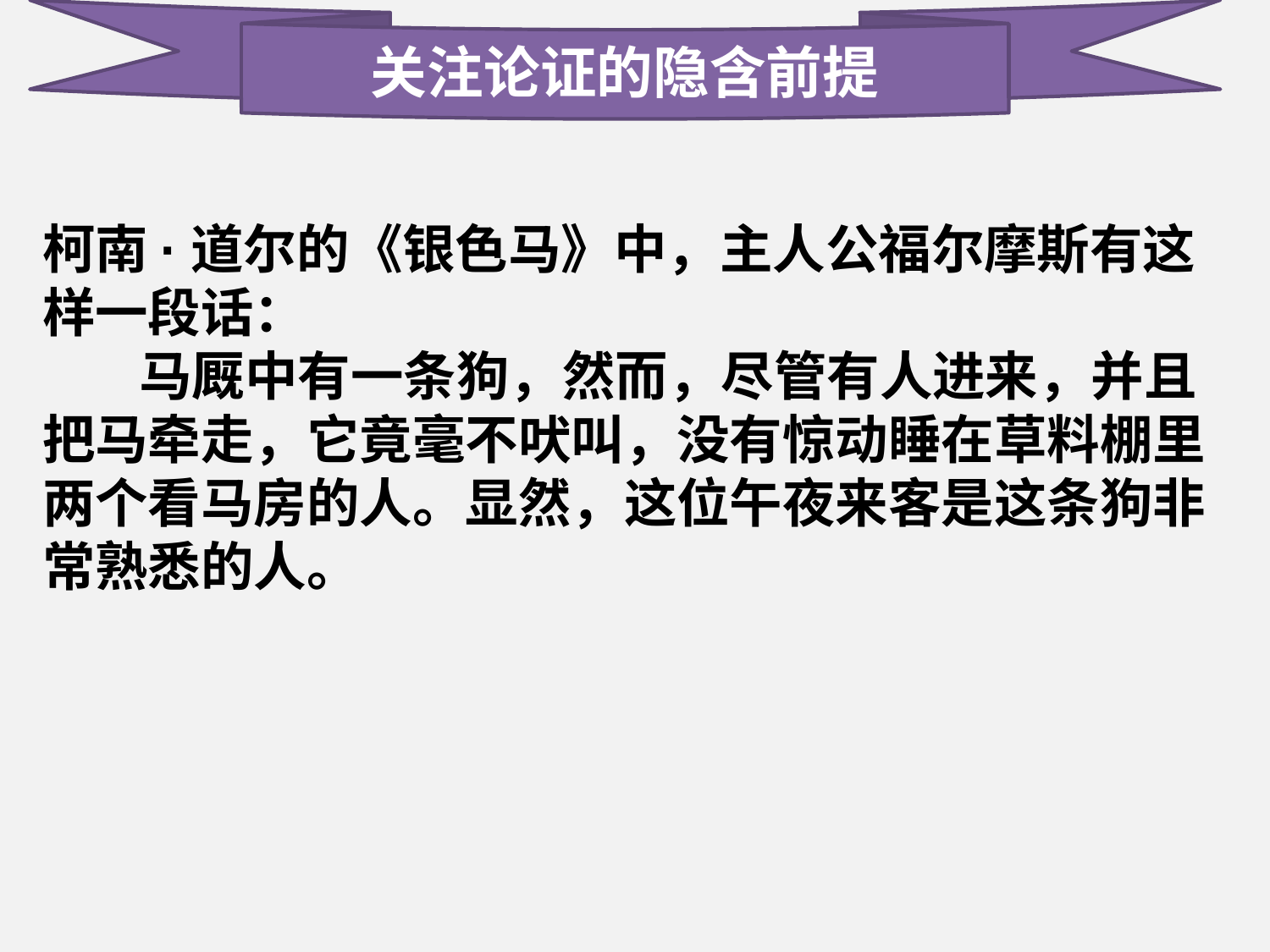

关注论证的隐含前提
柯南·道尔的《银色马》中，主人公福尔摩斯有这样一段话：
       马厩中有一条狗，然而，尽管有人进来，并且把马牵走，它竟毫不吠叫，没有惊动睡在草料棚里两个看马房的人。显然，这位午夜来客是这条狗非常熟悉的人。